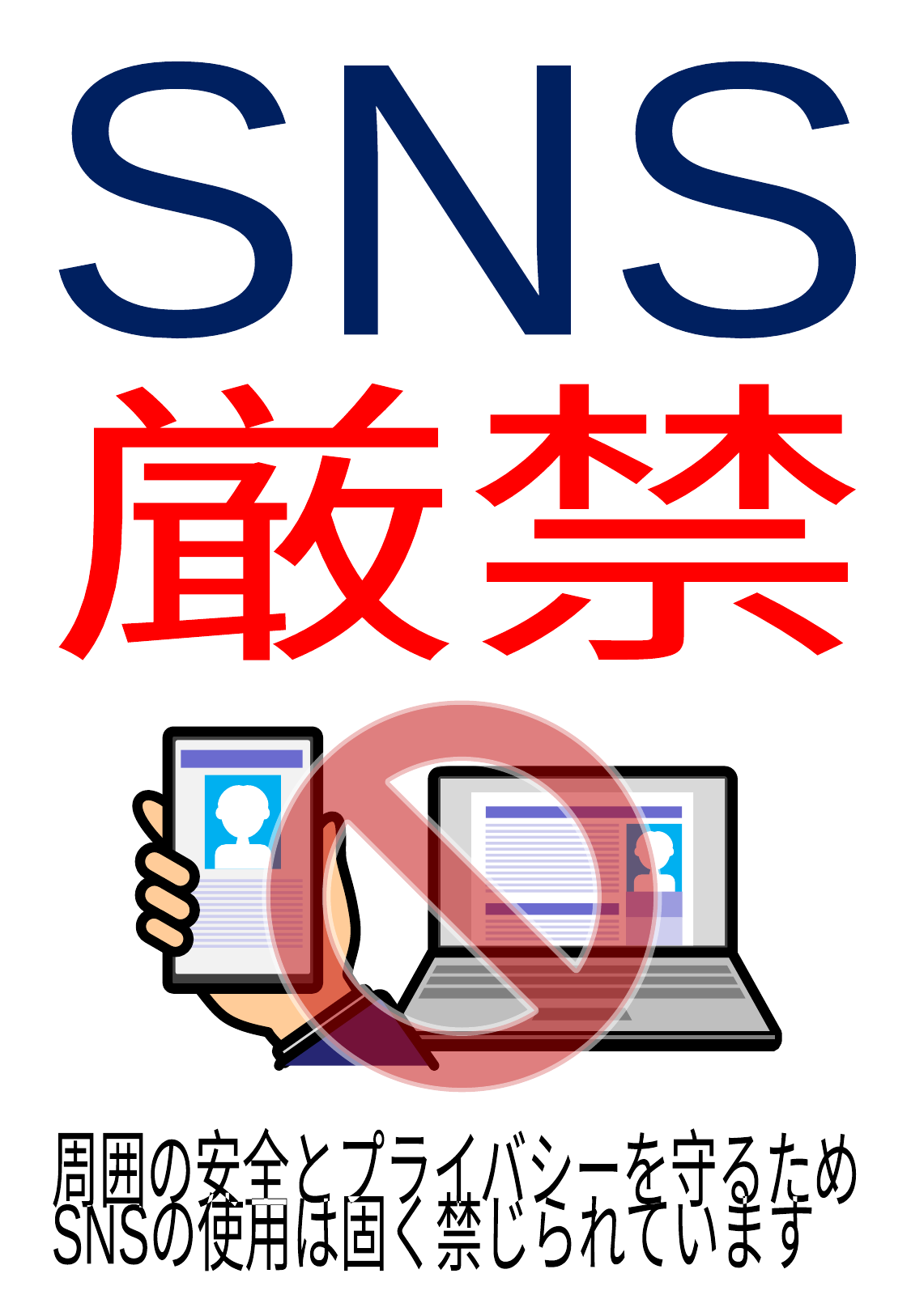

SNS
厳禁

周囲の安全とプライバシーを守るため
SNSの使用は固く禁じられています